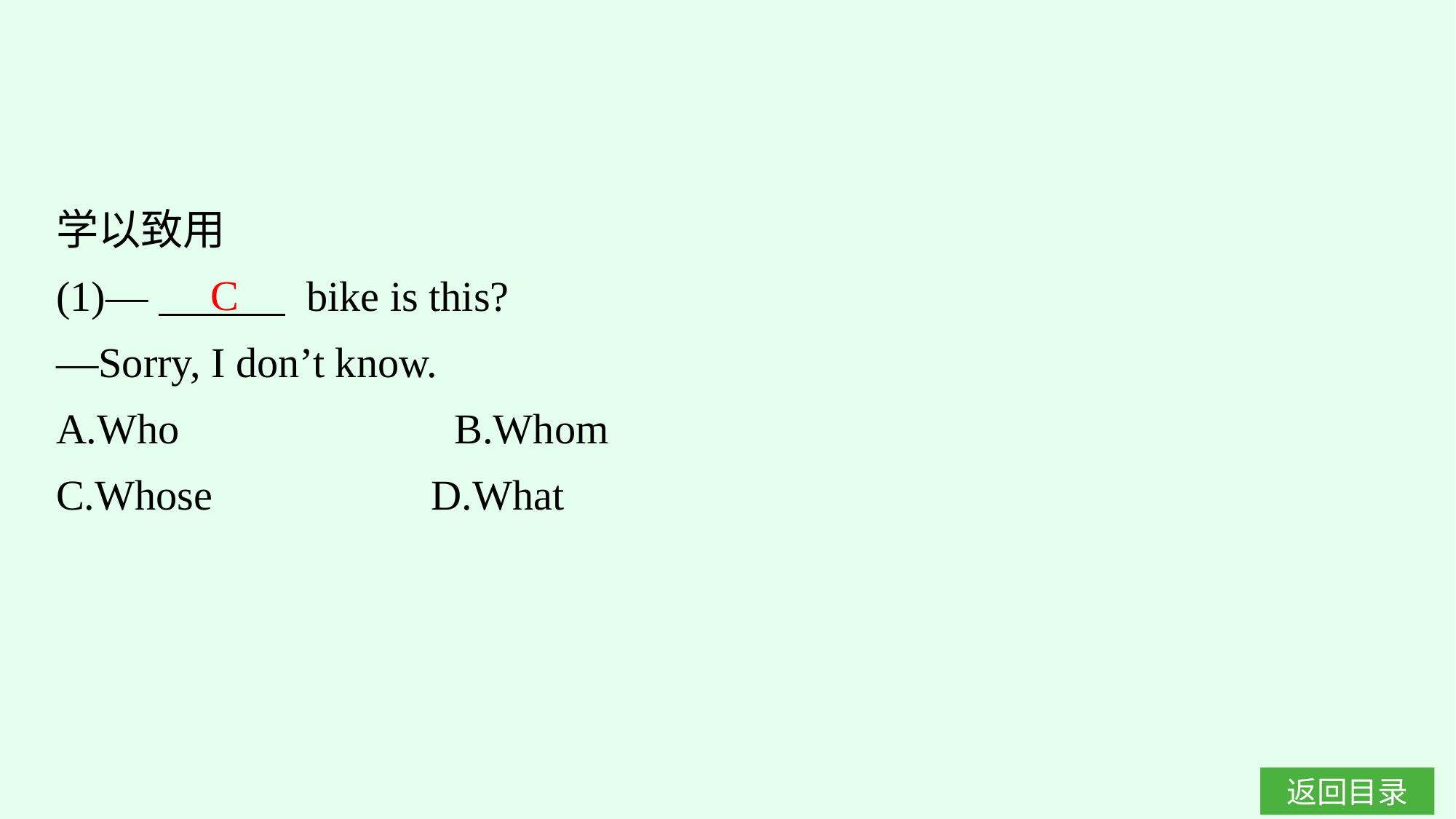

学以致用
(1)—　　　 bike is this?
—Sorry, I don’t know.
A.Who　　　　　　B.Whom
C.Whose		D.What
C